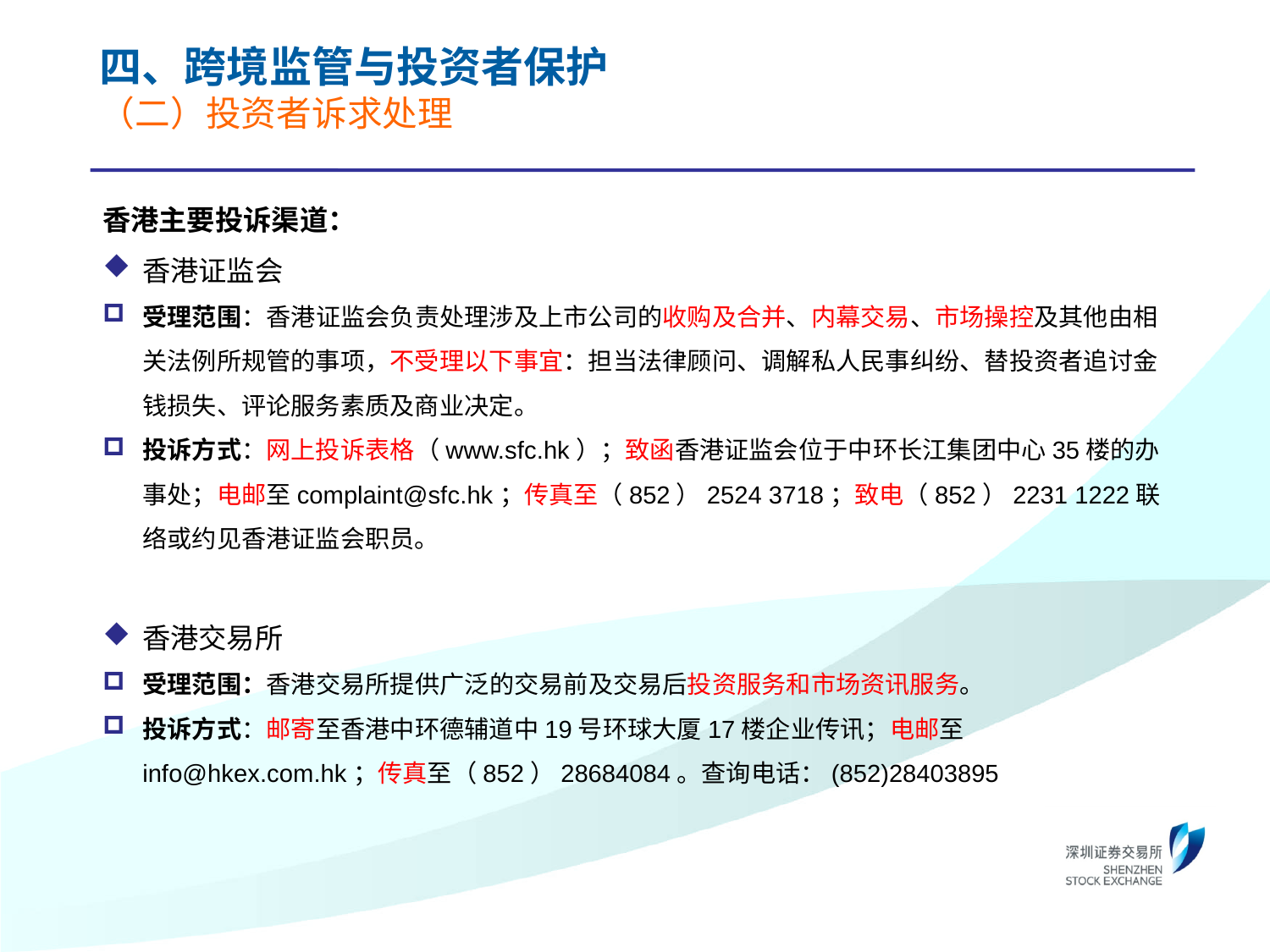

四、跨境监管与投资者保护
（二）投资者诉求处理

香港主要投诉渠道：
香港证监会
受理范围：香港证监会负责处理涉及上市公司的收购及合并、内幕交易、市场操控及其他由相关法例所规管的事项，不受理以下事宜：担当法律顾问、调解私人民事纠纷、替投资者追讨金钱损失、评论服务素质及商业决定。
投诉方式：网上投诉表格（www.sfc.hk）；致函香港证监会位于中环长江集团中心35楼的办事处；电邮至complaint@sfc.hk；传真至（852）2524 3718；致电（852）2231 1222联络或约见香港证监会职员。

香港交易所
受理范围：香港交易所提供广泛的交易前及交易后投资服务和市场资讯服务。
投诉方式：邮寄至香港中环德辅道中19号环球大厦17楼企业传讯；电邮至info@hkex.com.hk；传真至（852）28684084。查询电话：(852)28403895